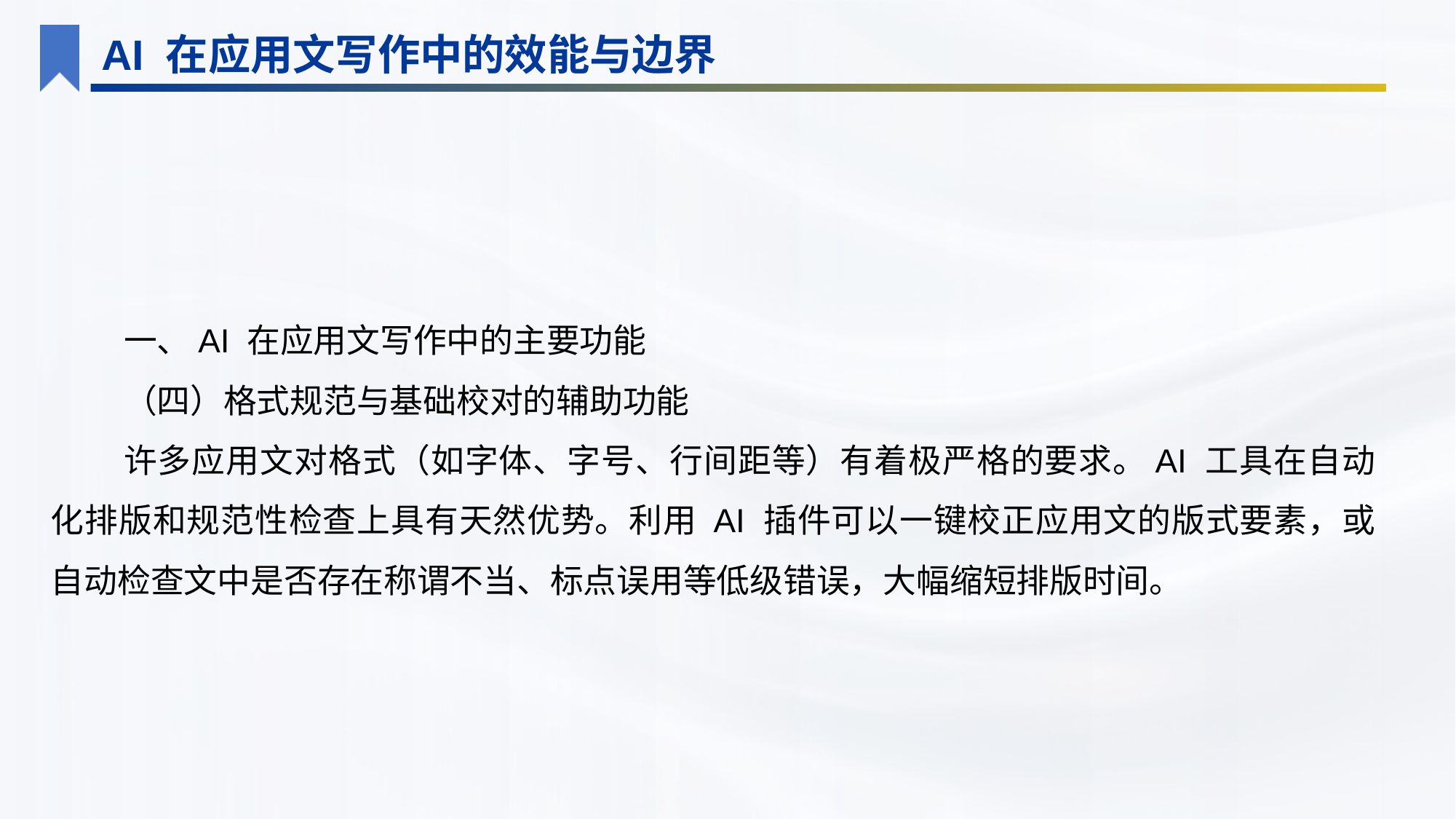

AI 在应用文写作中的效能与边界
一、AI 在应用文写作中的主要功能
（四）格式规范与基础校对的辅助功能
许多应用文对格式（如字体、字号、行间距等）有着极严格的要求。AI 工具在自动化排版和规范性检查上具有天然优势。利用 AI 插件可以一键校正应用文的版式要素，或自动检查文中是否存在称谓不当、标点误用等低级错误，大幅缩短排版时间。